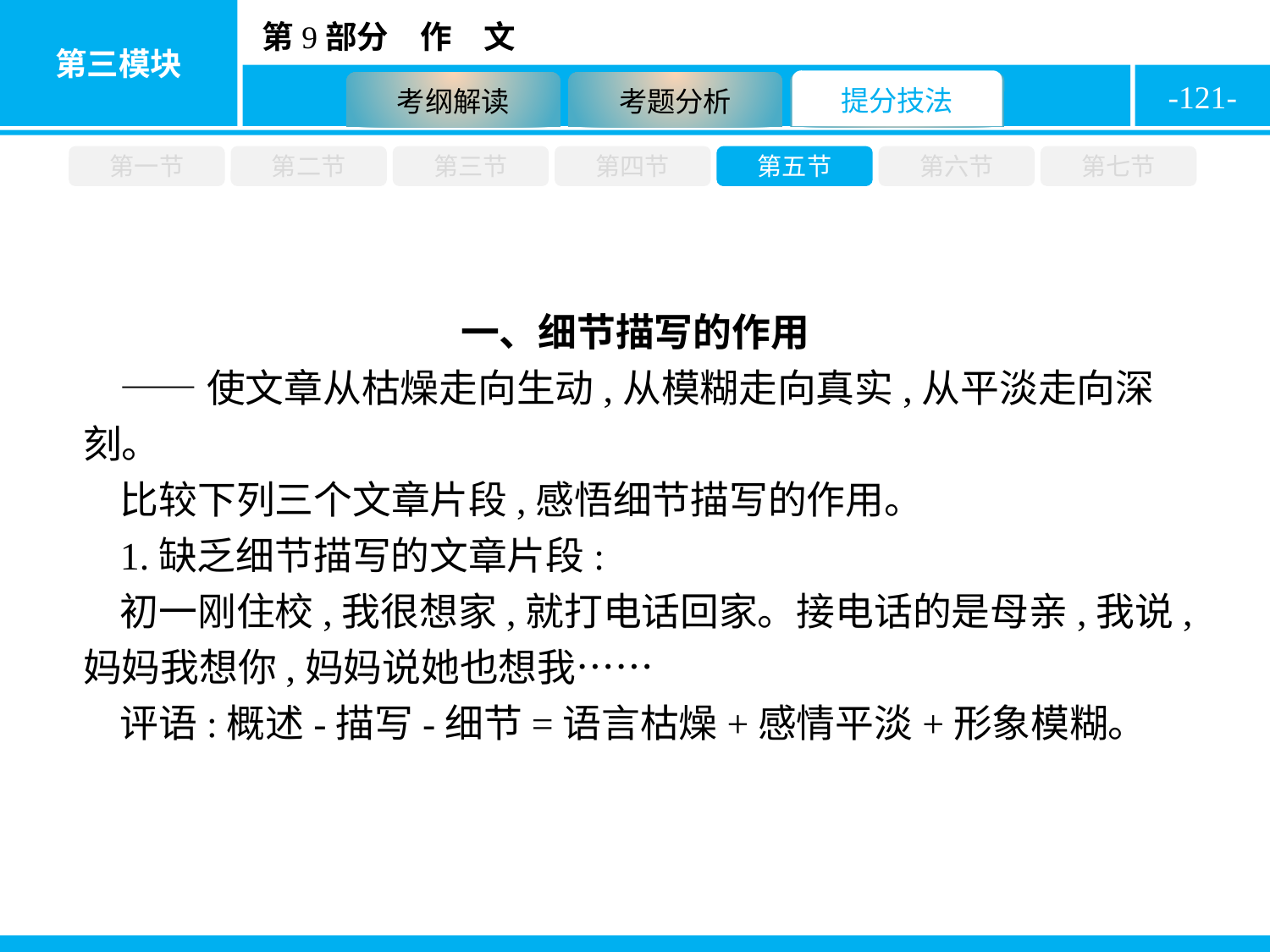

-121-
第一节
第二节
第三节
第四节
第五节
第六节
第七节
一、细节描写的作用
——使文章从枯燥走向生动,从模糊走向真实,从平淡走向深刻。
比较下列三个文章片段,感悟细节描写的作用。
1.缺乏细节描写的文章片段:
初一刚住校,我很想家,就打电话回家。接电话的是母亲,我说,妈妈我想你,妈妈说她也想我……
评语:概述-描写-细节=语言枯燥+感情平淡+形象模糊。